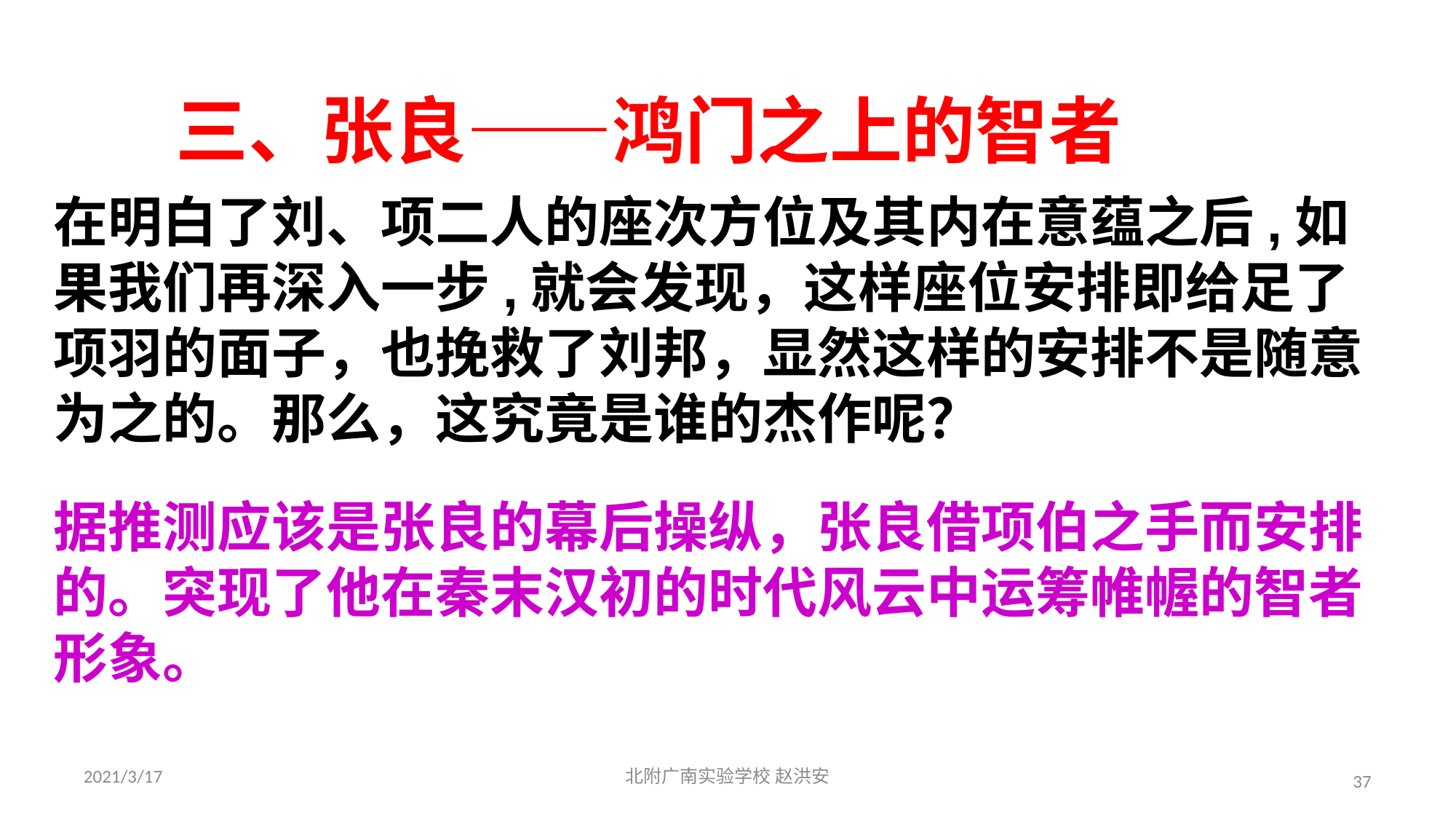

三、张良——鸿门之上的智者
在明白了刘、项二人的座次方位及其内在意蕴之后,如果我们再深入一步,就会发现，这样座位安排即给足了项羽的面子，也挽救了刘邦，显然这样的安排不是随意为之的。那么，这究竟是谁的杰作呢？
据推测应该是张良的幕后操纵，张良借项伯之手而安排的。突现了他在秦末汉初的时代风云中运筹帷幄的智者形象。
2021/3/17
北附广南实验学校 赵洪安
37